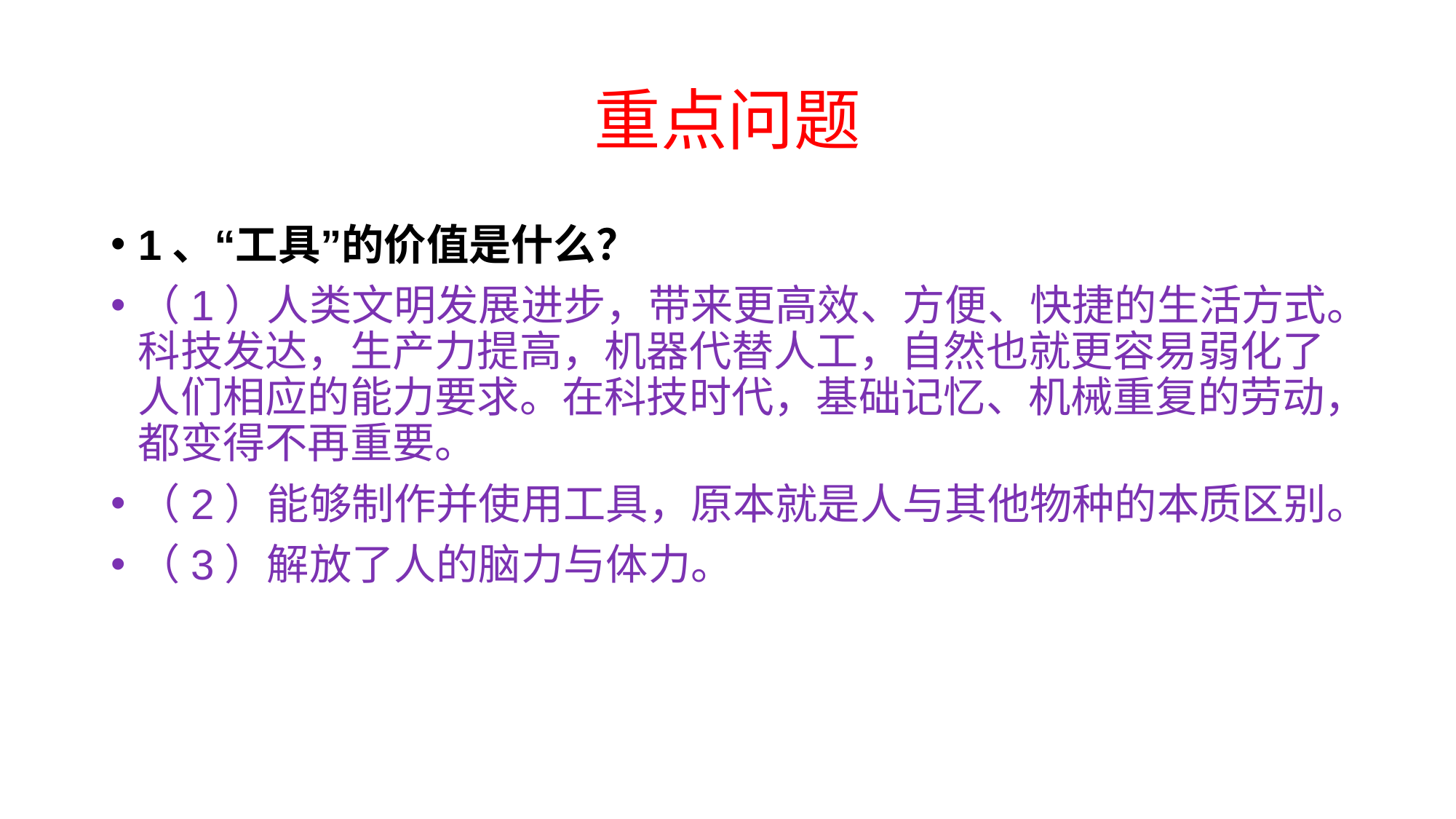

# 重点问题
1、“工具”的价值是什么？
（1）人类文明发展进步，带来更高效、方便、快捷的生活方式。科技发达，生产力提高，机器代替人工，自然也就更容易弱化了人们相应的能力要求。在科技时代，基础记忆、机械重复的劳动，都变得不再重要。
（2）能够制作并使用工具，原本就是人与其他物种的本质区别。
（3）解放了人的脑力与体力。